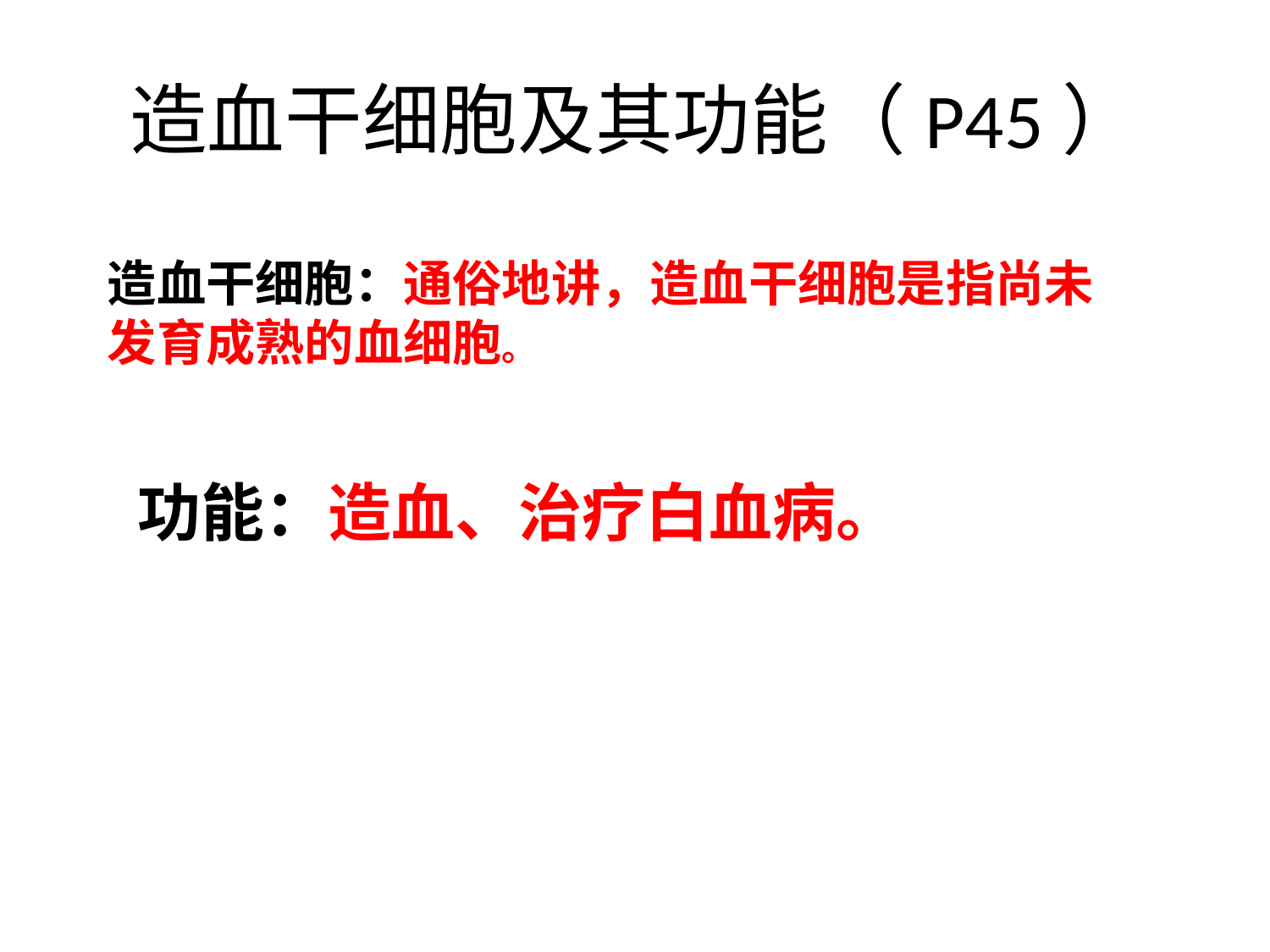

# 造血干细胞及其功能（P45）
造血干细胞：通俗地讲，造血干细胞是指尚未发育成熟的血细胞。
功能：造血、治疗白血病。